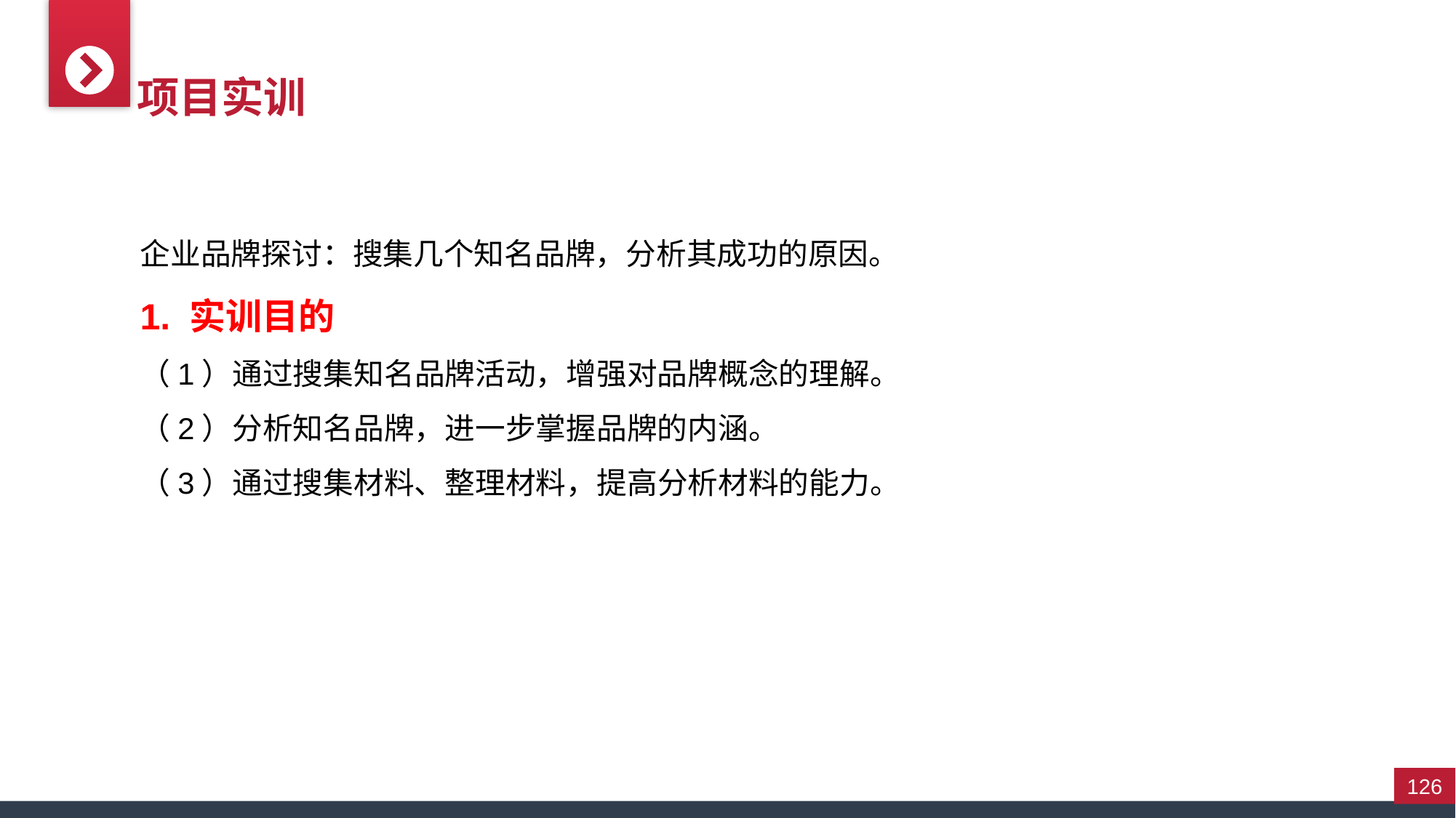

项目实训
企业品牌探讨：搜集几个知名品牌，分析其成功的原因。
1. 实训目的
（1）通过搜集知名品牌活动，增强对品牌概念的理解。
（2）分析知名品牌，进一步掌握品牌的内涵。
（3）通过搜集材料、整理材料，提高分析材料的能力。